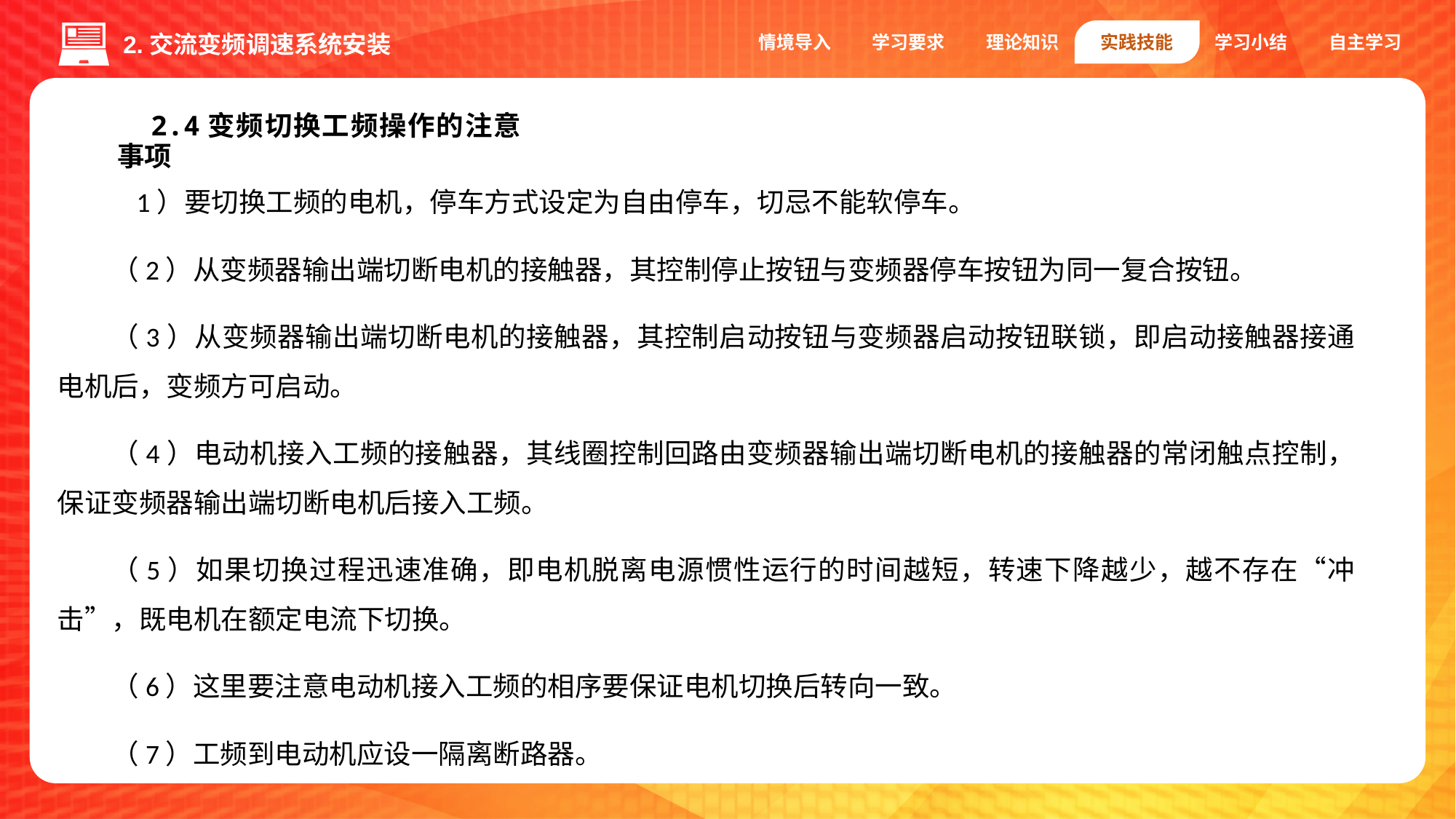

情境导入
学习要求
理论知识
实践技能
学习小结
自主学习

2.交流变频调速系统安装
2.4变频切换工频操作的注意事项
    1）要切换工频的电机，停车方式设定为自由停车，切忌不能软停车。
（2）从变频器输出端切断电机的接触器，其控制停止按钮与变频器停车按钮为同一复合按钮。
（3）从变频器输出端切断电机的接触器，其控制启动按钮与变频器启动按钮联锁，即启动接触器接通电机后，变频方可启动。
（4）电动机接入工频的接触器，其线圈控制回路由变频器输出端切断电机的接触器的常闭触点控制，保证变频器输出端切断电机后接入工频。
（5）如果切换过程迅速准确，即电机脱离电源惯性运行的时间越短，转速下降越少，越不存在“冲击”，既电机在额定电流下切换。
（6）这里要注意电动机接入工频的相序要保证电机切换后转向一致。
（7）工频到电动机应设一隔离断路器。
1.编码器